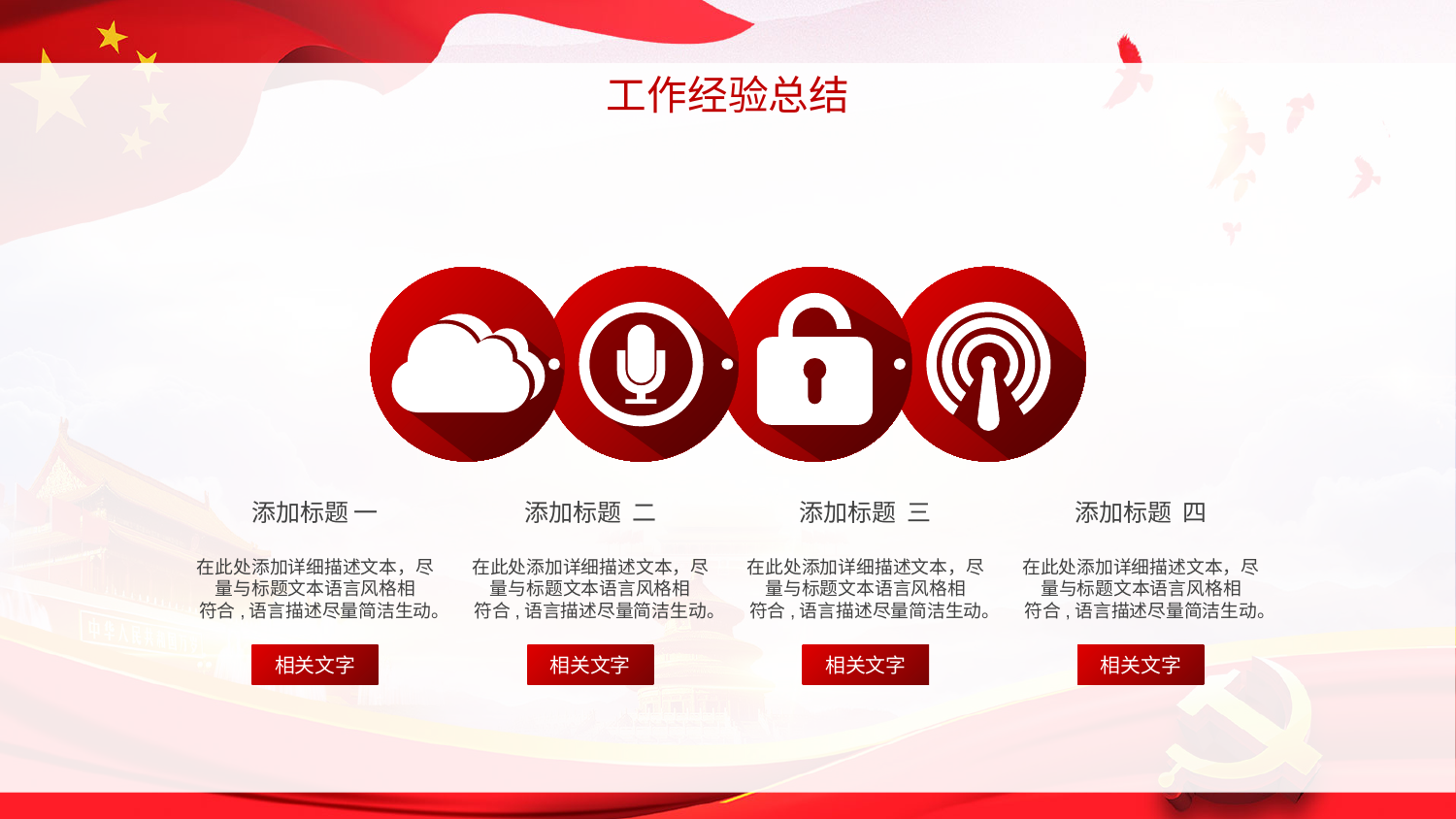

工作经验总结

添加标题 一

在此处添加详细描述文本，尽量与标题文本语言风格相
符合,语言描述尽量简洁生动。
添加标题  二

在此处添加详细描述文本，尽量与标题文本语言风格相
符合,语言描述尽量简洁生动。
添加标题  三

在此处添加详细描述文本，尽量与标题文本语言风格相
符合,语言描述尽量简洁生动。
添加标题  四

在此处添加详细描述文本，尽量与标题文本语言风格相
符合,语言描述尽量简洁生动。
相关文字
相关文字
相关文字
相关文字